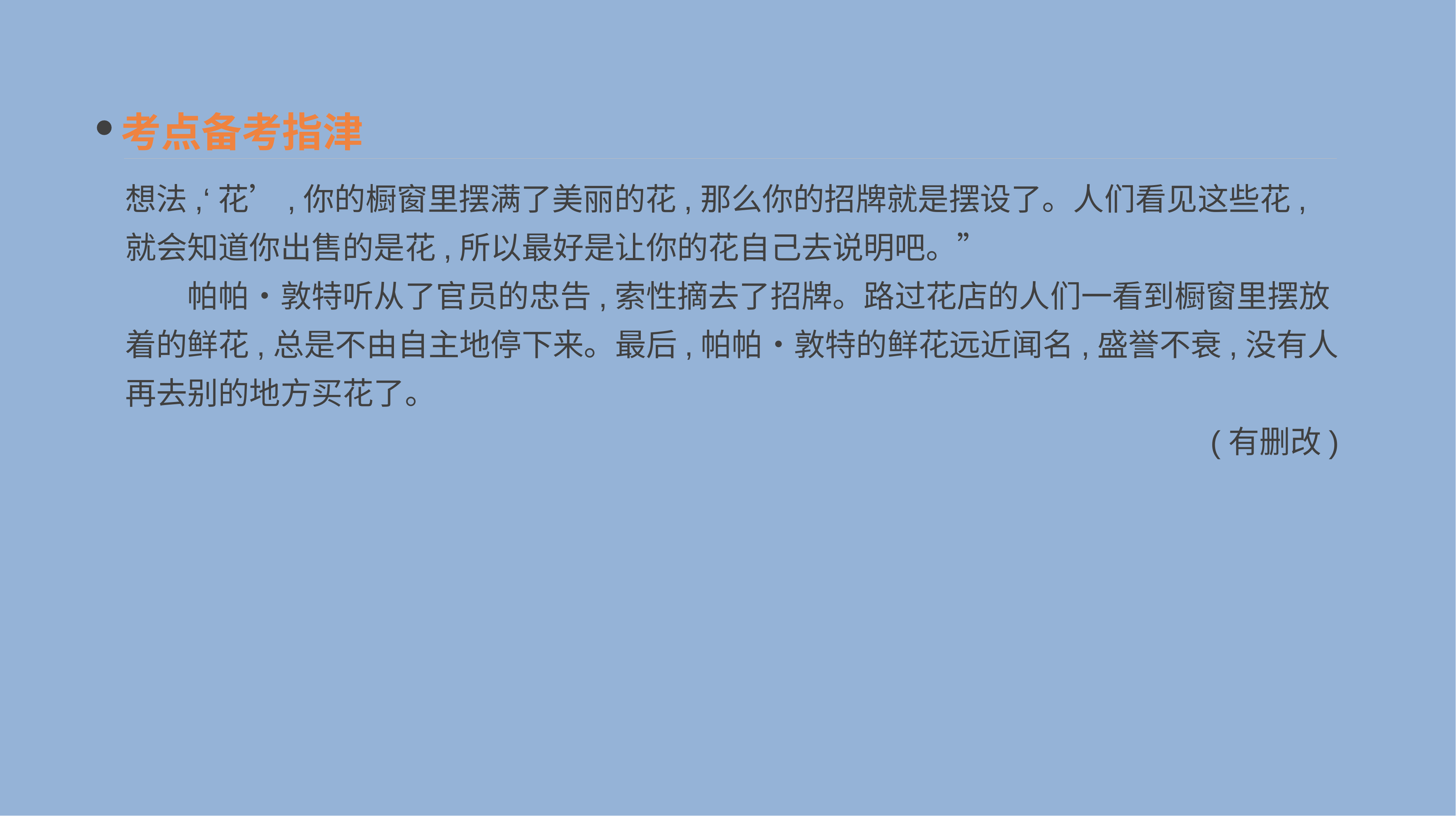

考点备考指津

想法,‘花’,你的橱窗里摆满了美丽的花,那么你的招牌就是摆设了。人们看见这些花,就会知道你出售的是花,所以最好是让你的花自己去说明吧。”
　　帕帕•敦特听从了官员的忠告,索性摘去了招牌。路过花店的人们一看到橱窗里摆放着的鲜花,总是不由自主地停下来。最后,帕帕•敦特的鲜花远近闻名,盛誉不衰,没有人再去别的地方买花了。
(有删改)